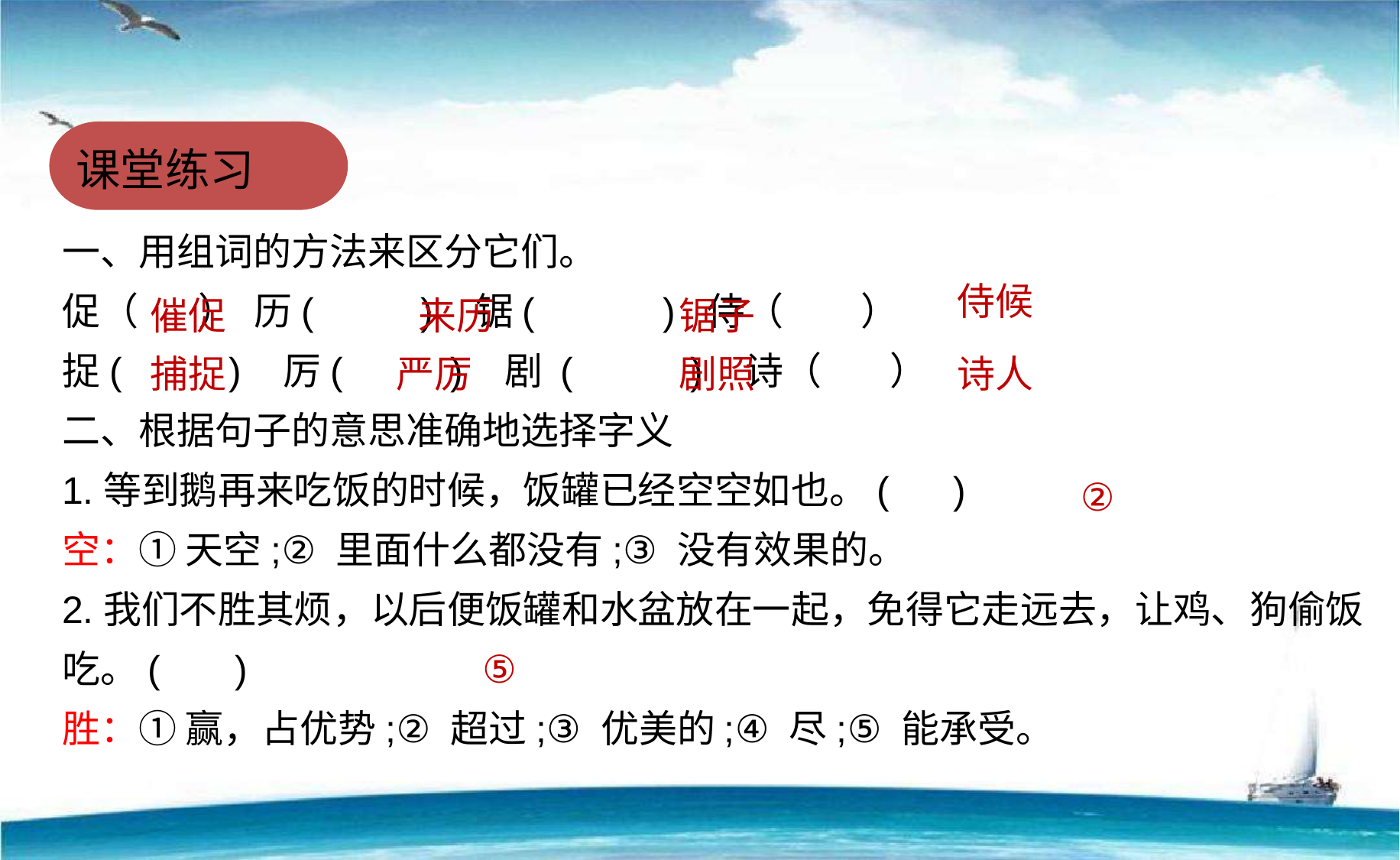

课堂练习
一、用组词的方法来区分它们。
促（       ）  历(          )   锯(            )  侍（         ）
捉(          )   厉(          )   剧 (           )   诗（        ）
二、根据句子的意思准确地选择字义
1.等到鹅再来吃饭的时候，饭罐已经空空如也。(      )
空：① 天空;② 里面什么都没有;③ 没有效果的。
2.我们不胜其烦，以后便饭罐和水盆放在一起，免得它走远去，让鸡、狗偷饭吃。(       )
胜：① 赢，占优势;② 超过;③ 优美的;④ 尽;⑤ 能承受。
侍候
催促
来历
锯子
捕捉
严厉
剧照
诗人
②
⑤